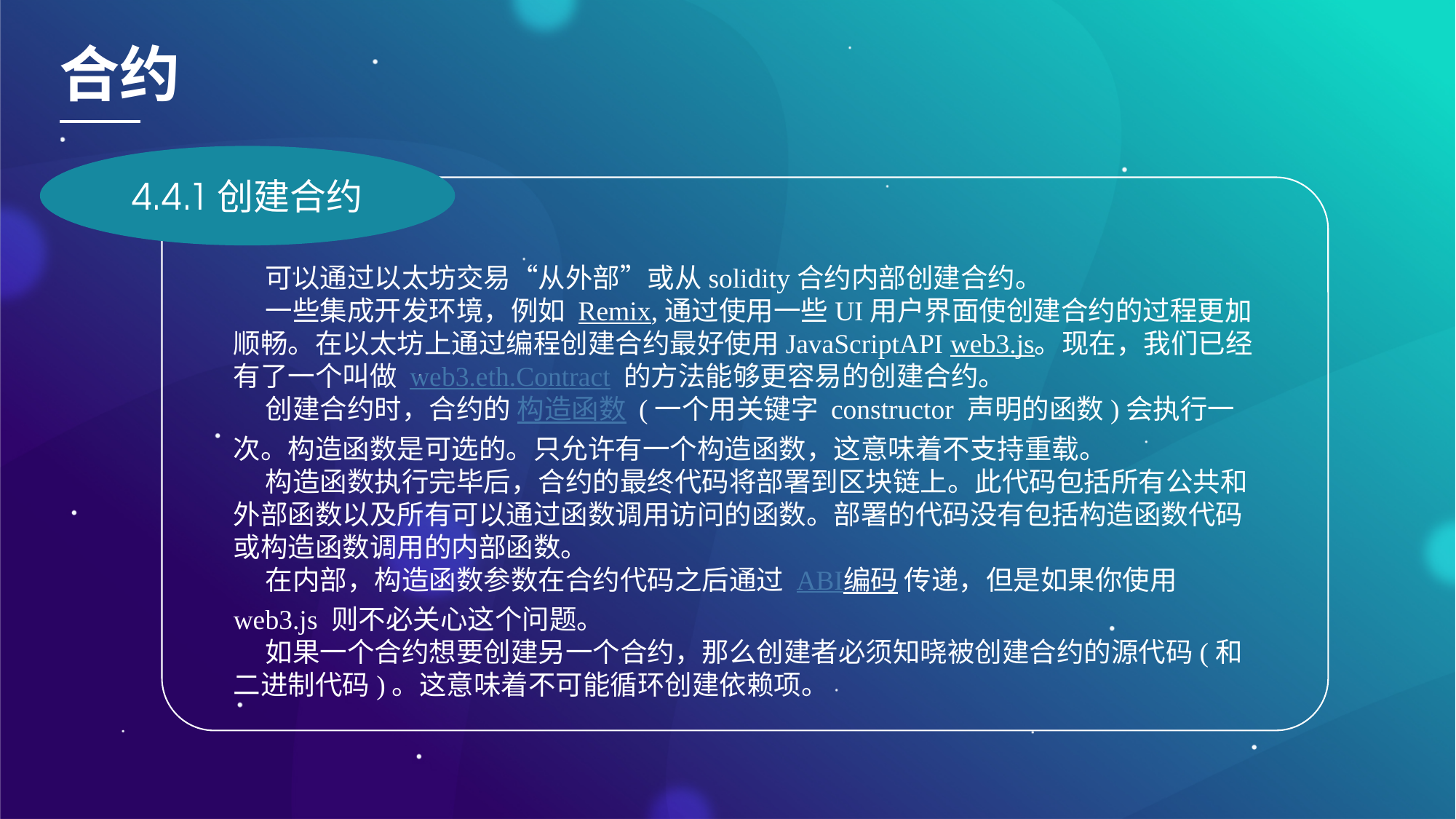

合约
4.4.1创建合约

可以通过以太坊交易“从外部”或从solidity合约内部创建合约。
一些集成开发环境，例如 Remix,通过使用一些UI用户界面使创建合约的过程更加顺畅。在以太坊上通过编程创建合约最好使用JavaScriptAPI web3.js。现在，我们已经有了一个叫做 web3.eth.Contract 的方法能够更容易的创建合约。
创建合约时，合约的 构造函数 (一个用关键字 constructor 声明的函数)会执行一次。构造函数是可选的。只允许有一个构造函数，这意味着不支持重载。
构造函数执行完毕后，合约的最终代码将部署到区块链上。此代码包括所有公共和外部函数以及所有可以通过函数调用访问的函数。部署的代码没有包括构造函数代码或构造函数调用的内部函数。
在内部，构造函数参数在合约代码之后通过 ABI编码 传递，但是如果你使用 web3.js 则不必关心这个问题。
如果一个合约想要创建另一个合约，那么创建者必须知晓被创建合约的源代码(和二进制代码)。这意味着不可能循环创建依赖项。